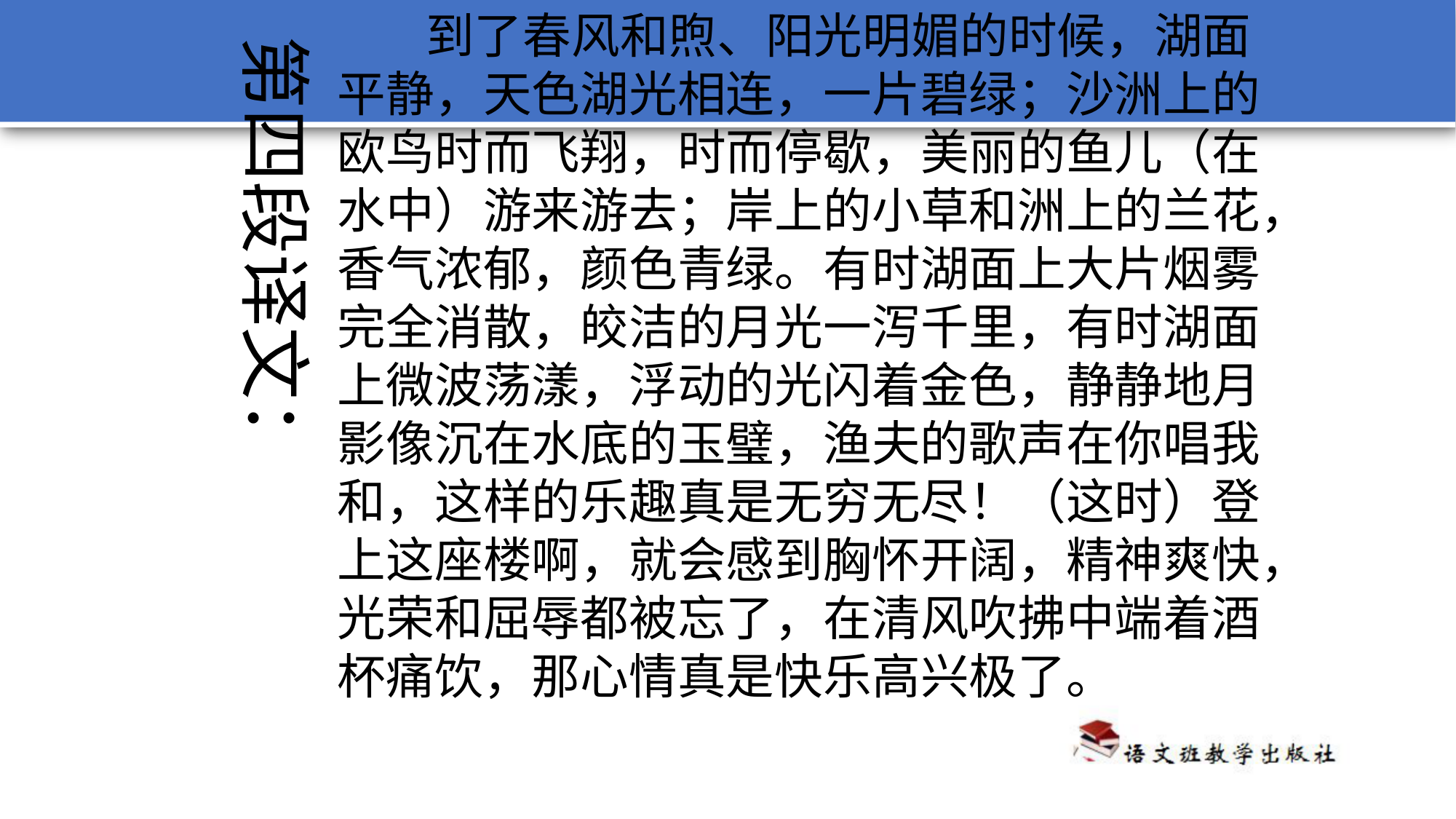

到了春风和煦、阳光明媚的时候，湖面平静，天色湖光相连，一片碧绿；沙洲上的欧鸟时而飞翔，时而停歇，美丽的鱼儿（在水中）游来游去；岸上的小草和洲上的兰花，香气浓郁，颜色青绿。有时湖面上大片烟雾完全消散，皎洁的月光一泻千里，有时湖面上微波荡漾，浮动的光闪着金色，静静地月影像沉在水底的玉璧，渔夫的歌声在你唱我和，这样的乐趣真是无穷无尽！（这时）登上这座楼啊，就会感到胸怀开阔，精神爽快，光荣和屈辱都被忘了，在清风吹拂中端着酒杯痛饮，那心情真是快乐高兴极了。
第四段译文：